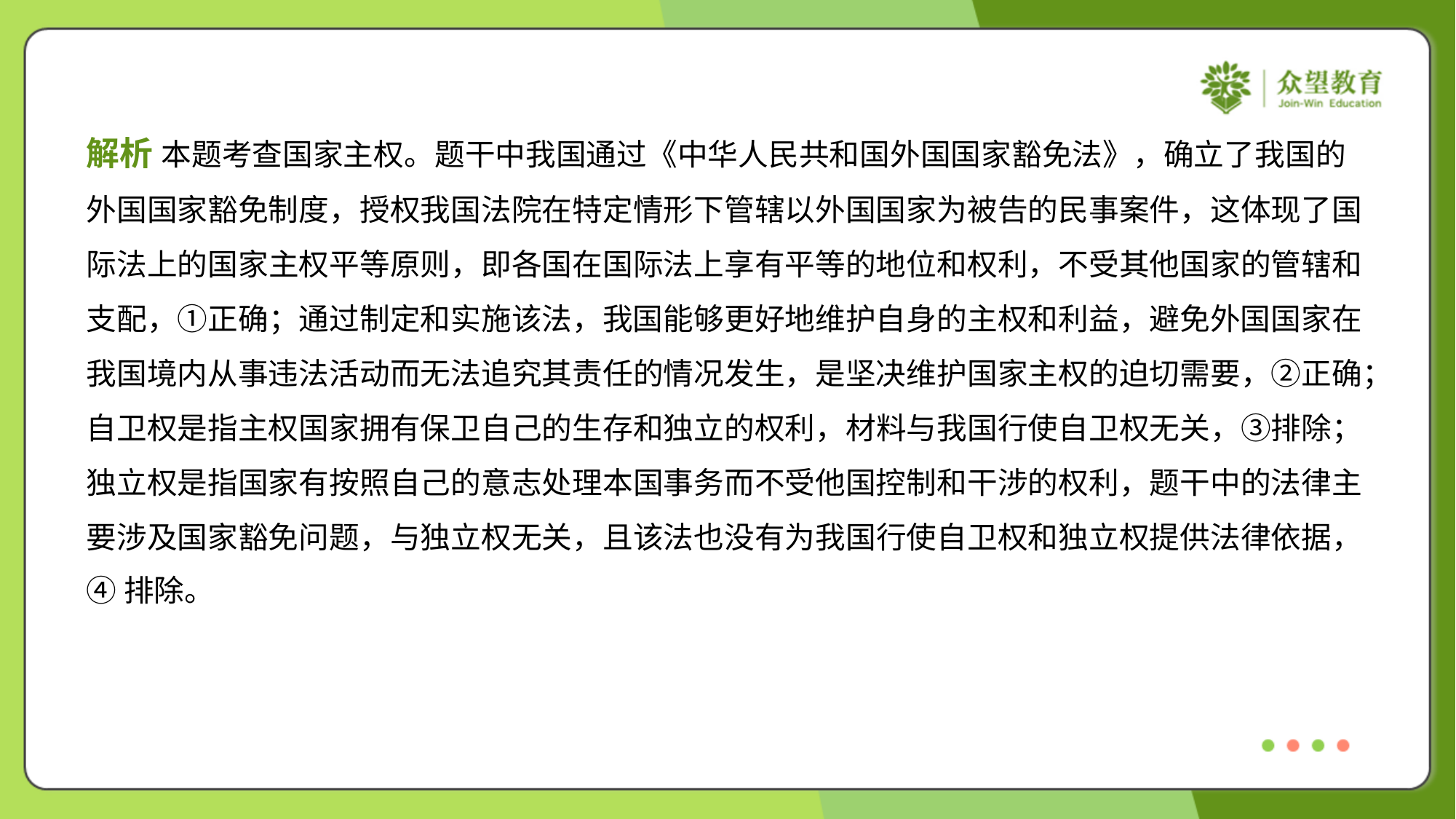

解析 本题考查国家主权。题干中我国通过《中华人民共和国外国国家豁免法》，确立了我国的
外国国家豁免制度，授权我国法院在特定情形下管辖以外国国家为被告的民事案件，这体现了国
际法上的国家主权平等原则，即各国在国际法上享有平等的地位和权利，不受其他国家的管辖和
支配，①正确；通过制定和实施该法，我国能够更好地维护自身的主权和利益，避免外国国家在
我国境内从事违法活动而无法追究其责任的情况发生，是坚决维护国家主权的迫切需要，②正确；
自卫权是指主权国家拥有保卫自己的生存和独立的权利，材料与我国行使自卫权无关，③排除；
独立权是指国家有按照自己的意志处理本国事务而不受他国控制和干涉的权利，题干中的法律主
要涉及国家豁免问题，与独立权无关，且该法也没有为我国行使自卫权和独立权提供法律依据，
④排除。